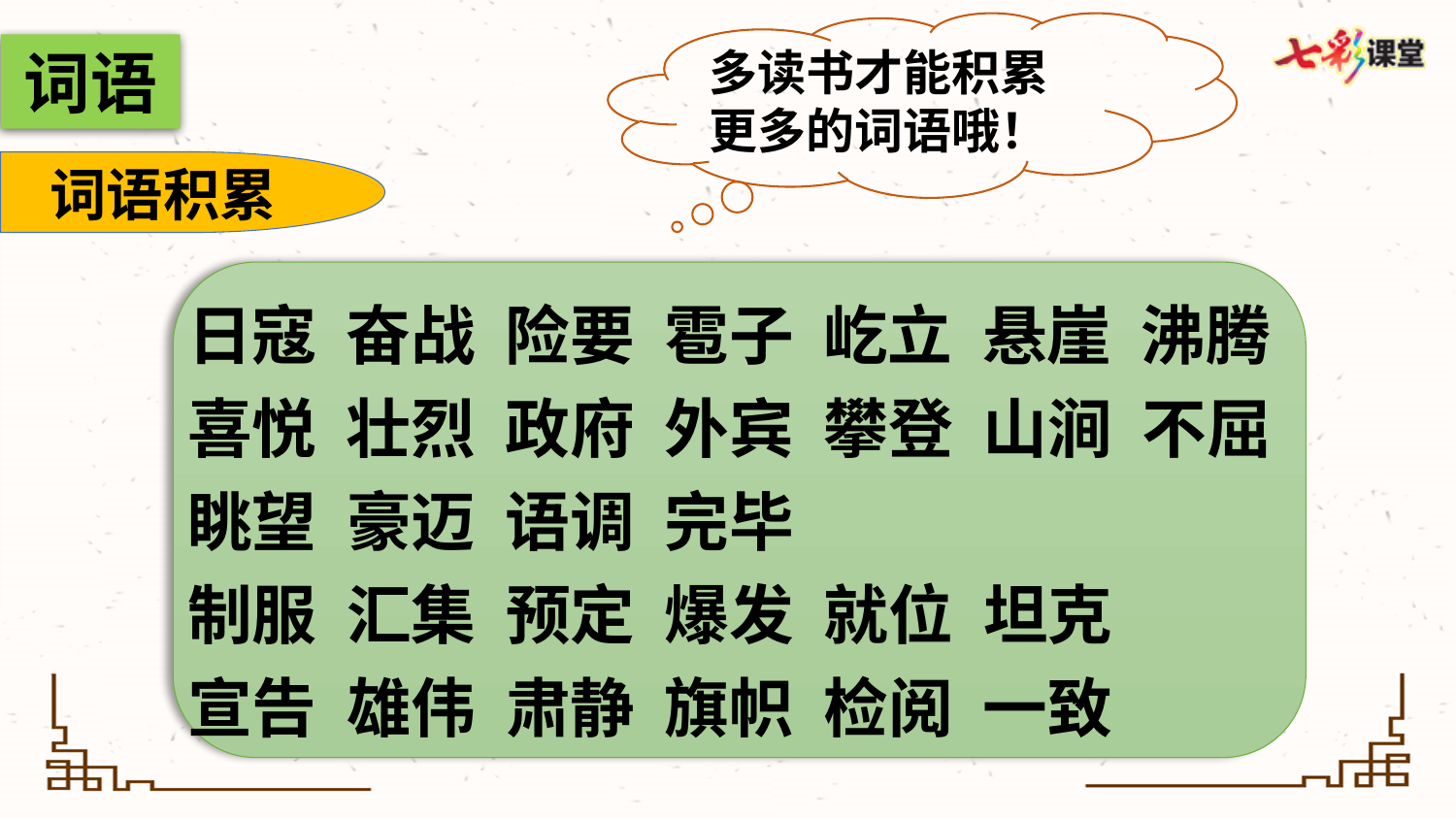

多读书才能积累更多的词语哦！
词语

词语积累

日寇  奋战  险要  雹子  屹立  悬崖  沸腾  喜悦  壮烈  政府  外宾  攀登  山涧  不屈  眺望  豪迈  语调  完毕
制服  汇集  预定  爆发  就位  坦克
宣告  雄伟  肃静  旗帜  检阅  一致